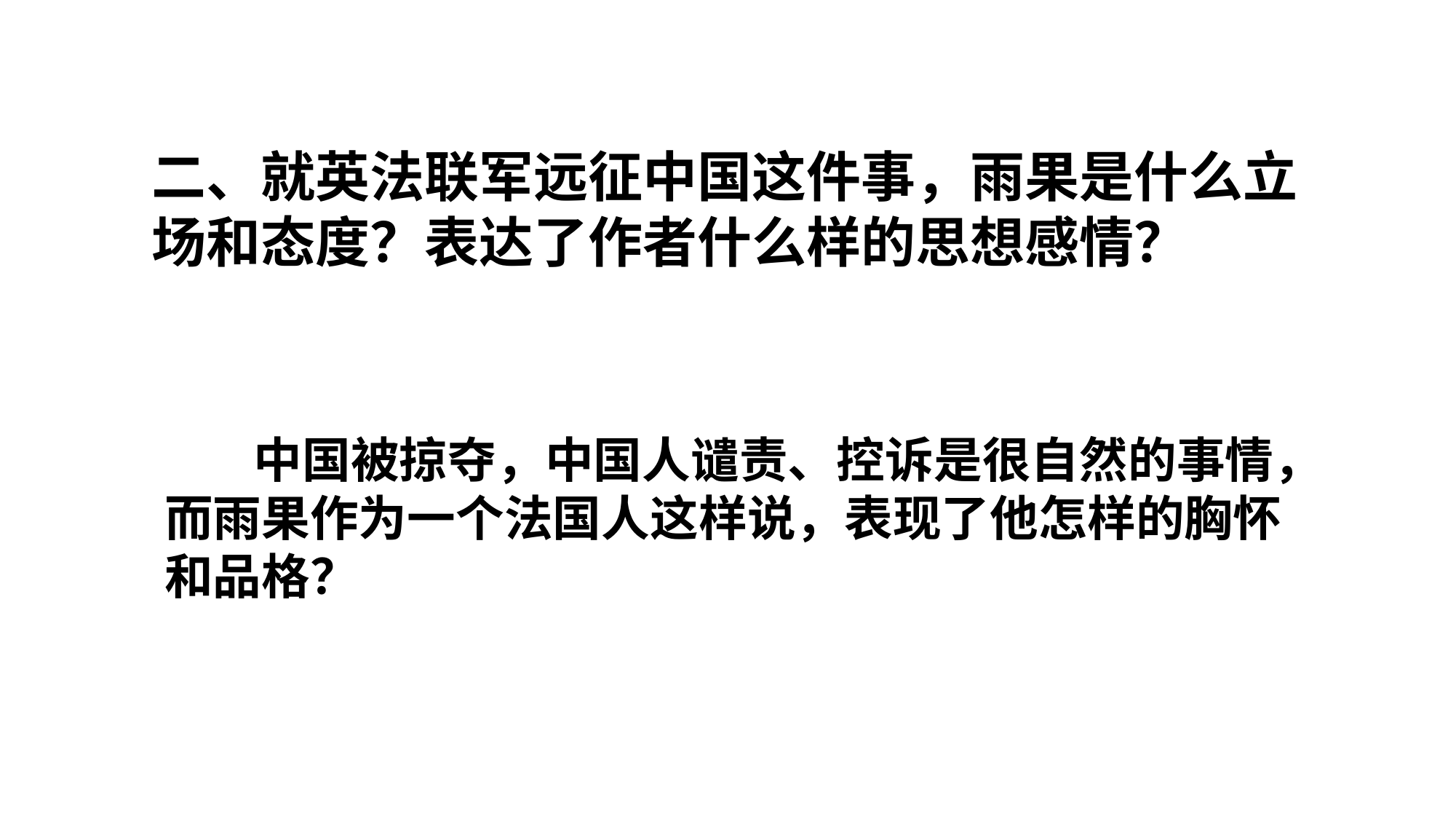

二、就英法联军远征中国这件事，雨果是什么立场和态度？表达了作者什么样的思想感情？
       中国被掠夺，中国人谴责、控诉是很自然的事情，而雨果作为一个法国人这样说，表现了他怎样的胸怀和品格？